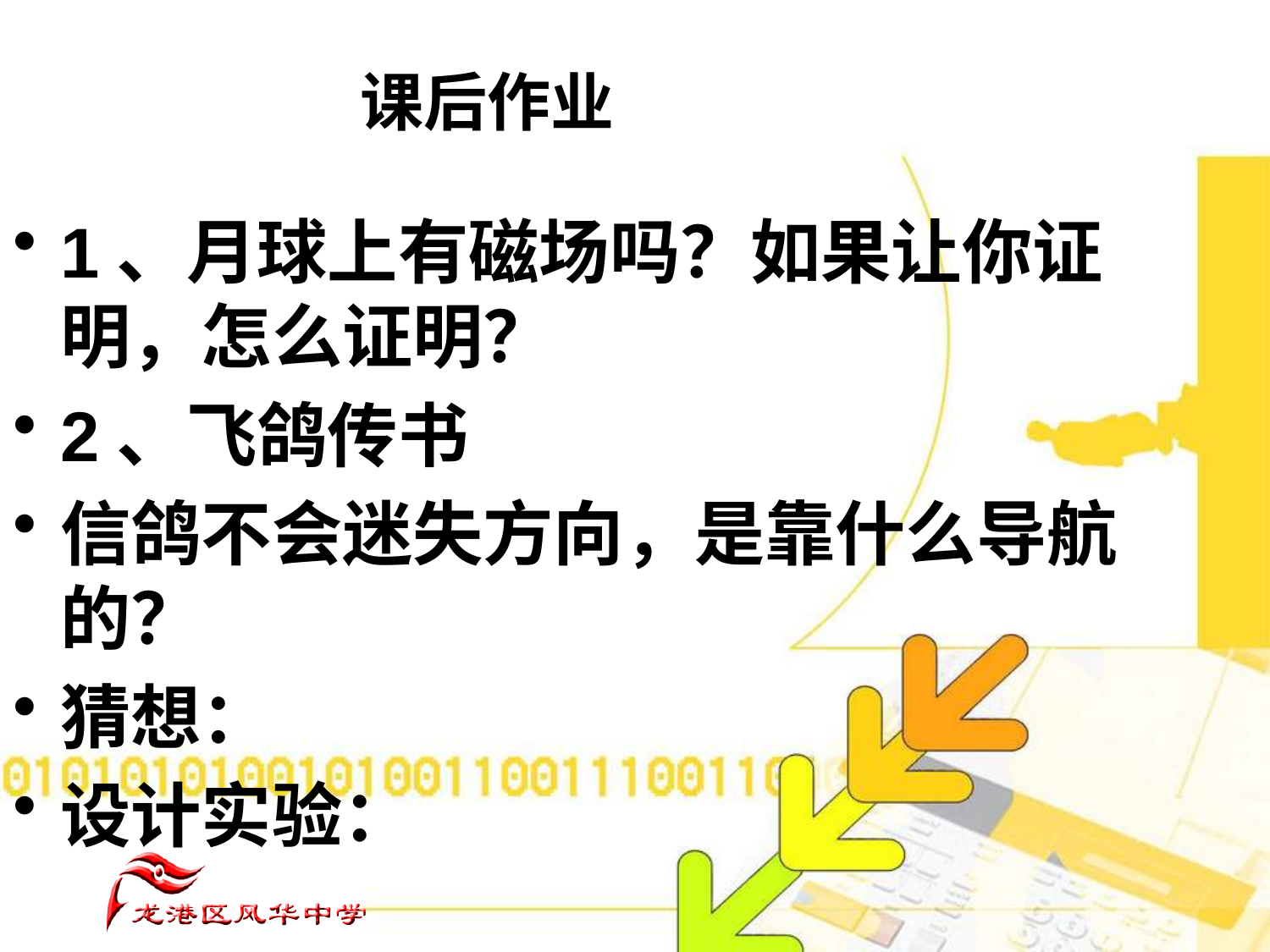

# 课后作业
1、月球上有磁场吗？如果让你证明，怎么证明？
2、飞鸽传书
信鸽不会迷失方向，是靠什么导航的？
猜想：
设计实验：